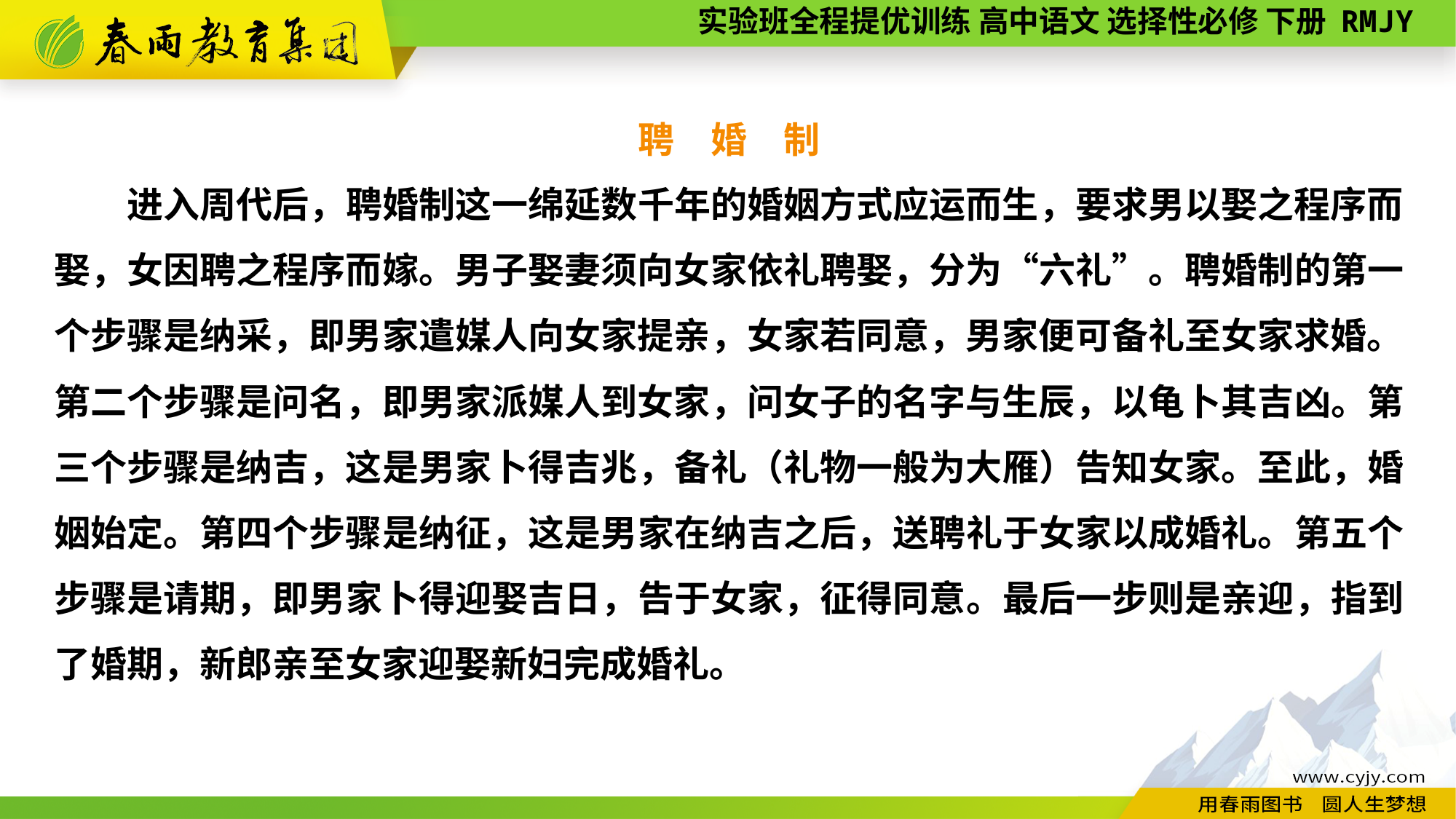

聘　婚　制
进入周代后，聘婚制这一绵延数千年的婚姻方式应运而生，要求男以娶之程序而娶，女因聘之程序而嫁。男子娶妻须向女家依礼聘娶，分为“六礼”。聘婚制的第一个步骤是纳采，即男家遣媒人向女家提亲，女家若同意，男家便可备礼至女家求婚。第二个步骤是问名，即男家派媒人到女家，问女子的名字与生辰，以龟卜其吉凶。第三个步骤是纳吉，这是男家卜得吉兆，备礼（礼物一般为大雁）告知女家。至此，婚姻始定。第四个步骤是纳征，这是男家在纳吉之后，送聘礼于女家以成婚礼。第五个步骤是请期，即男家卜得迎娶吉日，告于女家，征得同意。最后一步则是亲迎，指到了婚期，新郎亲至女家迎娶新妇完成婚礼。